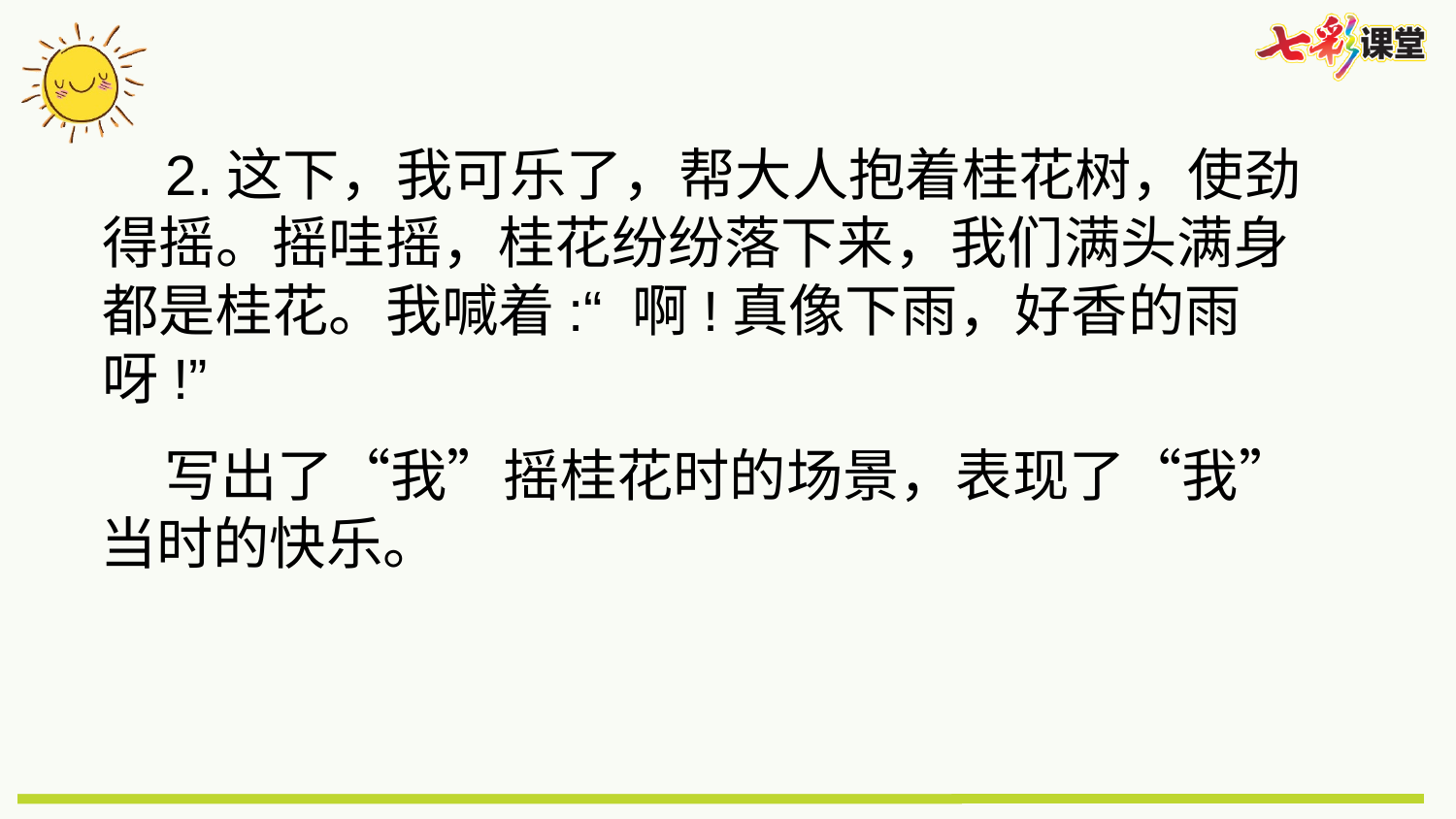

2.这下，我可乐了，帮大人抱着桂花树，使劲得摇。摇哇摇，桂花纷纷落下来，我们满头满身都是桂花。我喊着:“ 啊!真像下雨，好香的雨呀!”
    写出了“我”摇桂花时的场景，表现了“我”当时的快乐。